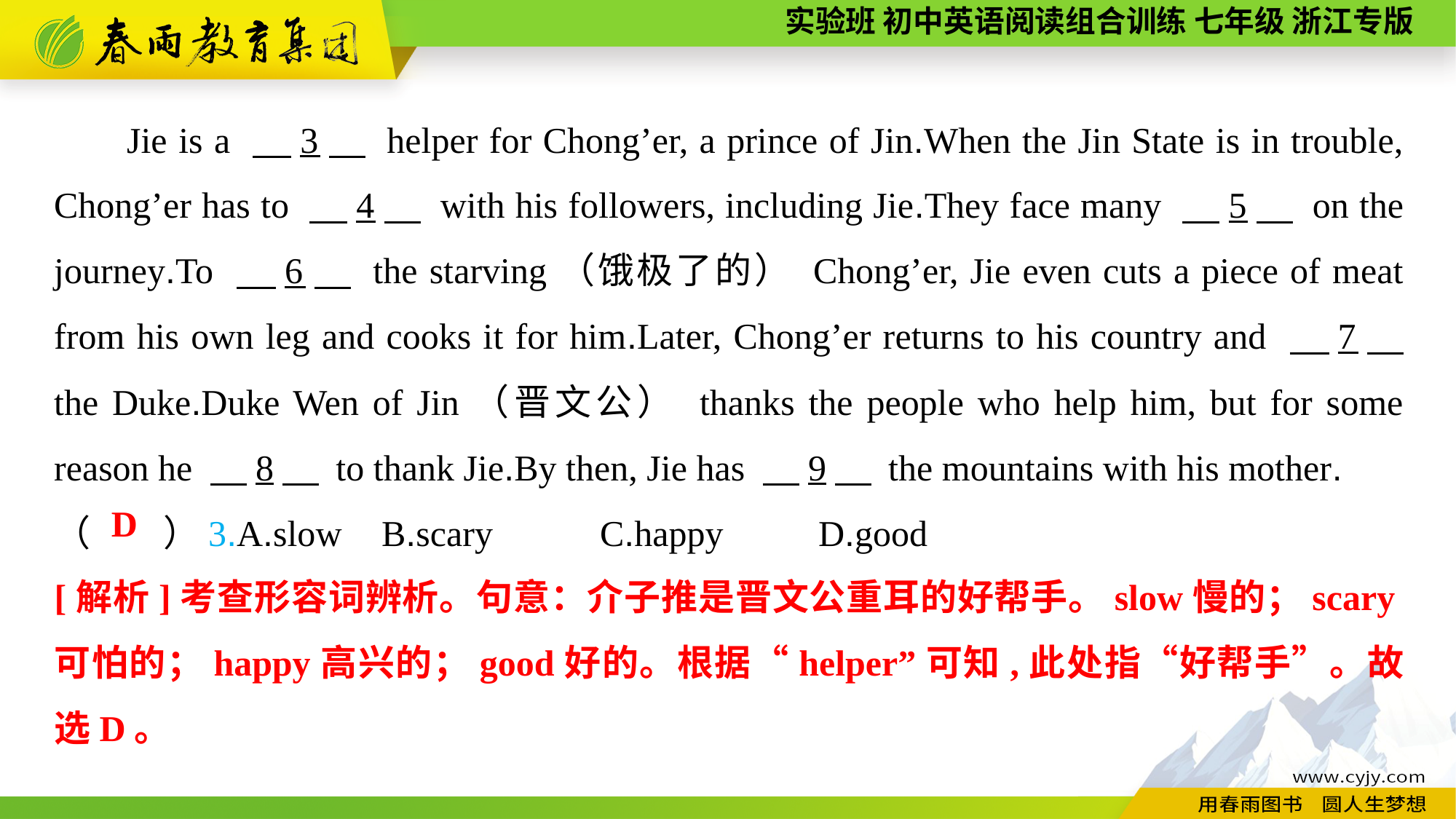

Jie is a 　3　 helper for Chong’er, a prince of Jin.When the Jin State is in trouble, Chong’er has to 　4　 with his followers, including Jie.They face many 　5　 on the journey.To 　6　 the starving（饿极了的） Chong’er, Jie even cuts a piece of meat from his own leg and cooks it for him.Later, Chong’er returns to his country and 　7　 the Duke.Duke Wen of Jin（晋文公） thanks the people who help him, but for some reason he 　8　 to thank Jie.By then, Jie has 　9　 the mountains with his mother.
（　　）3.A.slow	B.scary	C.happy	D.good
D
[解析]考查形容词辨析。句意：介子推是晋文公重耳的好帮手。slow慢的；scary可怕的；happy高兴的；good好的。根据“helper”可知,此处指“好帮手”。故选D。